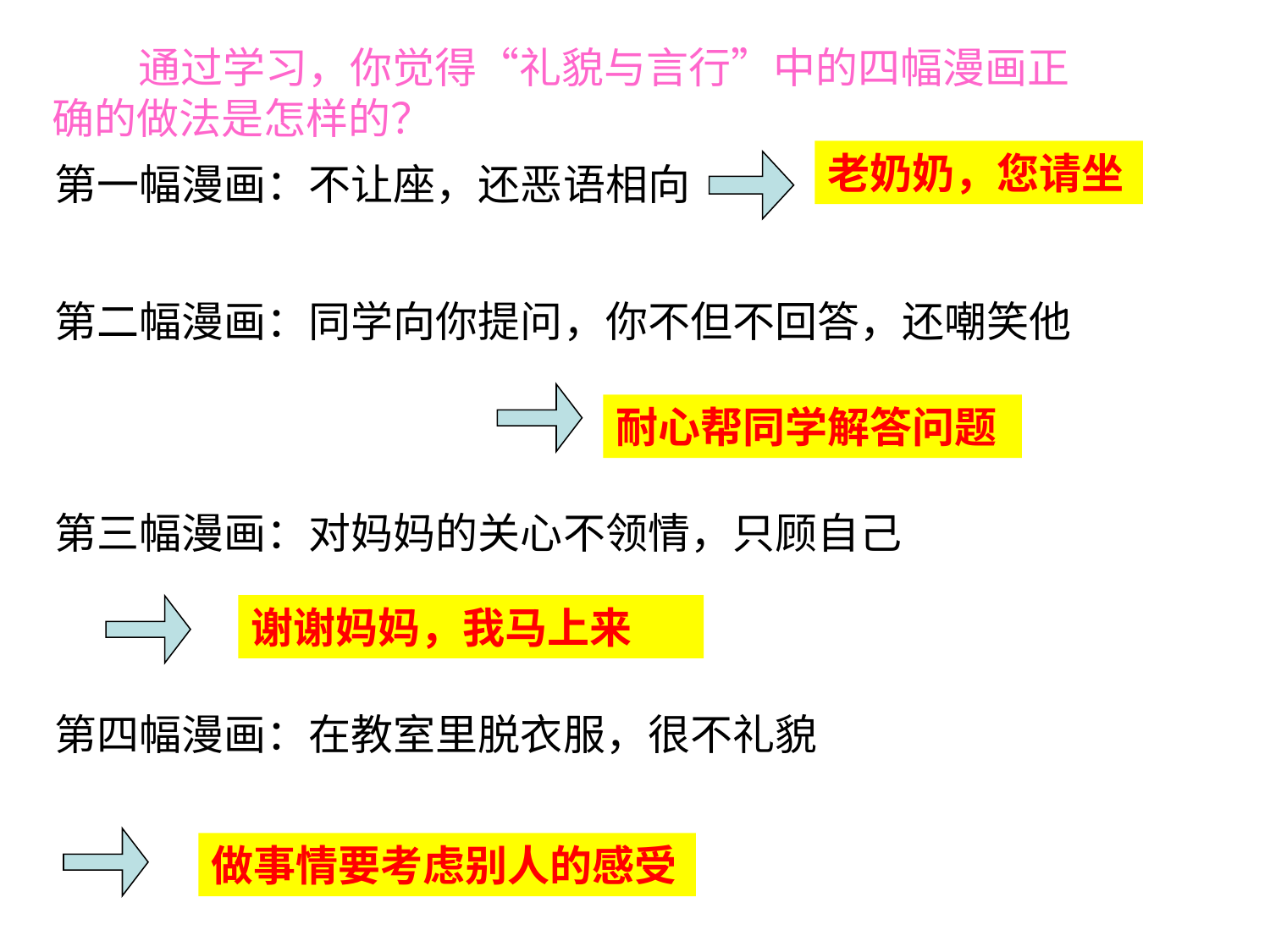

通过学习，你觉得“礼貌与言行”中的四幅漫画正确的做法是怎样的？
老奶奶，您请坐
第一幅漫画：不让座，还恶语相向

第二幅漫画：同学向你提问，你不但不回答，还嘲笑他

耐心帮同学解答问题
第三幅漫画：对妈妈的关心不领情，只顾自己
谢谢妈妈，我马上来

第四幅漫画：在教室里脱衣服，很不礼貌

做事情要考虑别人的感受